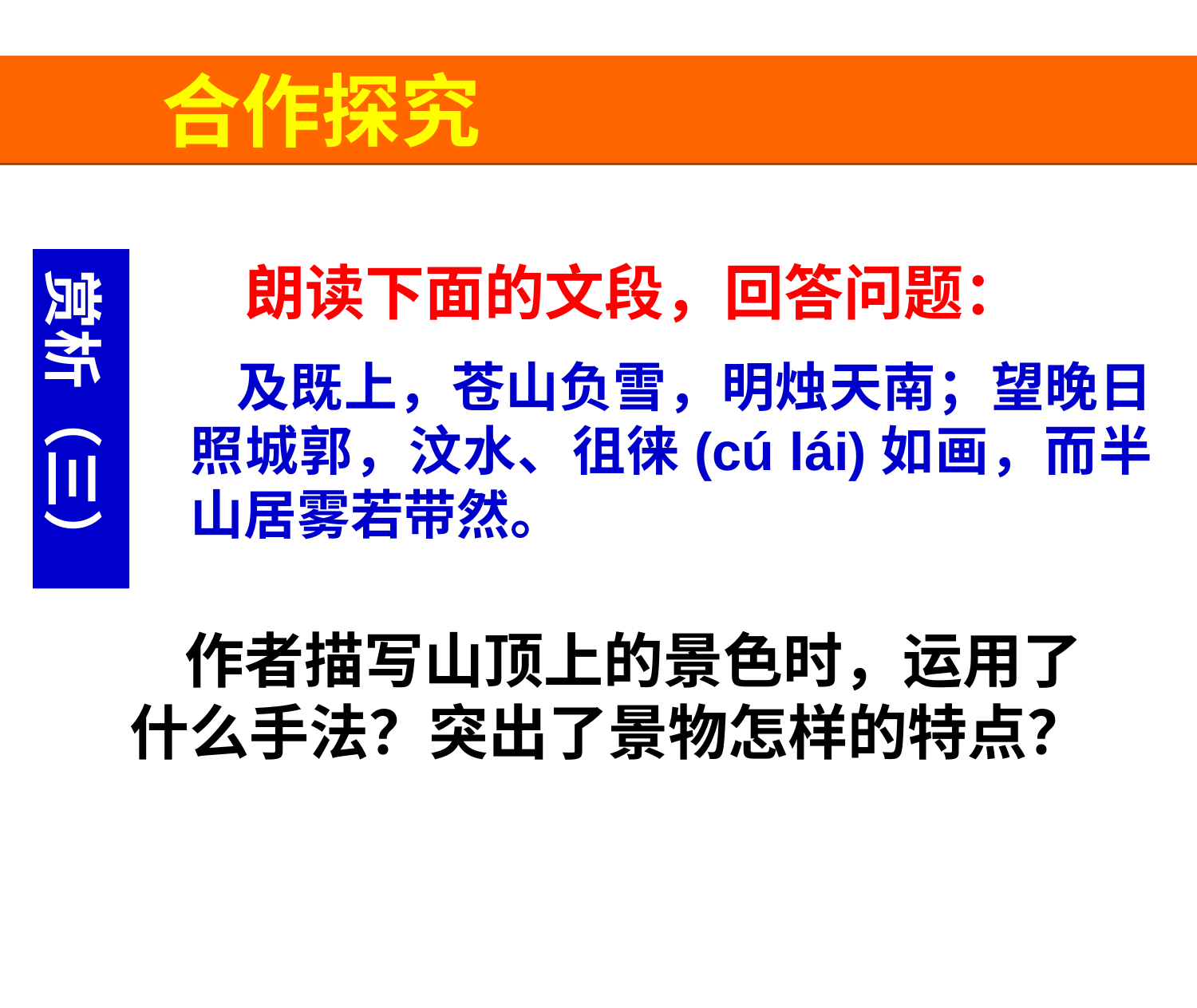

合作探究
   朗读下面的文段，回答问题：
   及既上，苍山负雪，明烛天南；望晚日照城郭，汶水、徂徕(cú lái)如画，而半山居雾若带然。

赏析（三）

   作者描写山顶上的景色时，运用了什么手法？突出了景物怎样的特点？